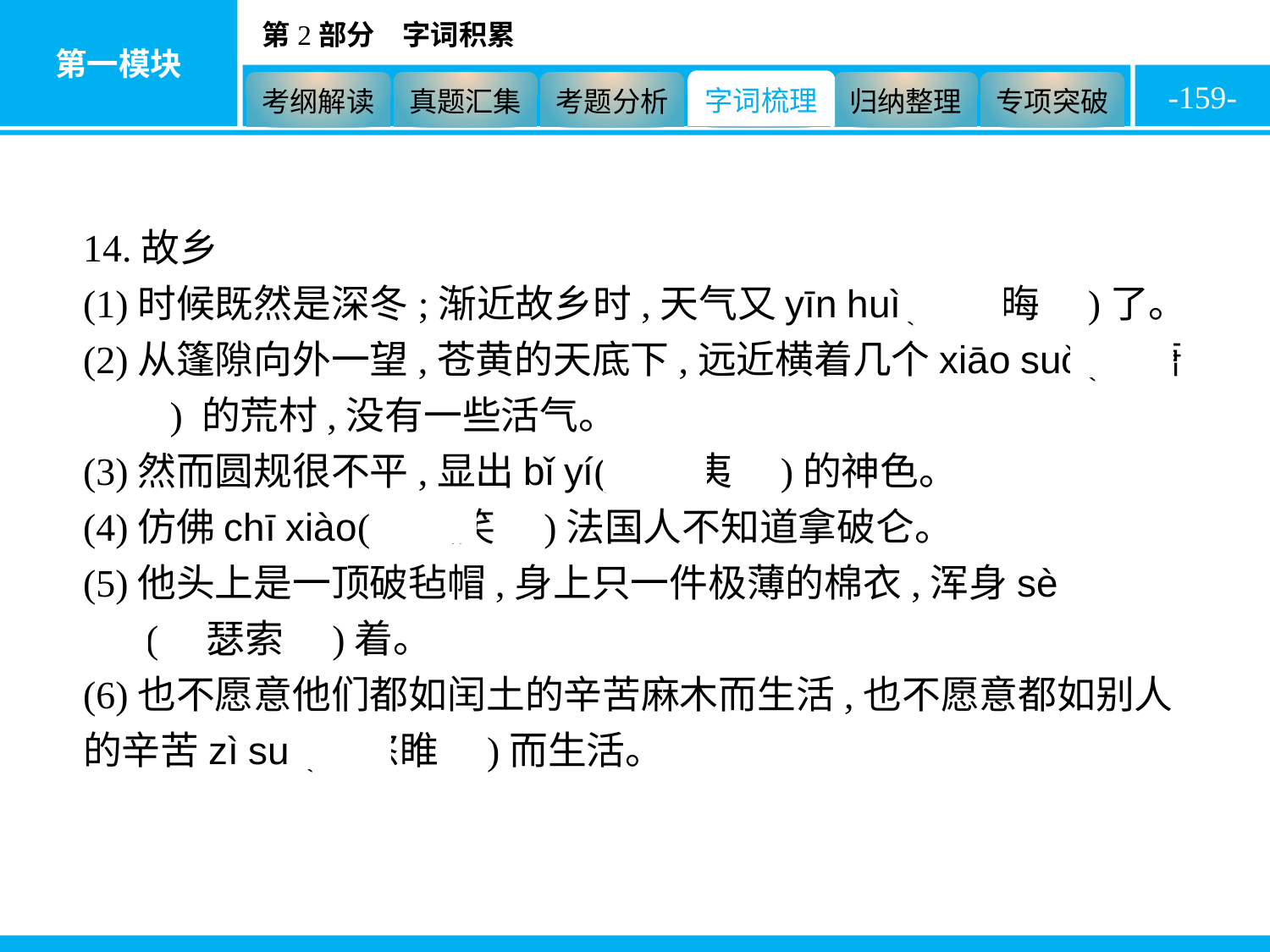

-159-
14.故乡
(1)时候既然是深冬;渐近故乡时,天气又yīn huì(　阴晦　)了。
(2)从篷隙向外一望,苍黄的天底下,远近横着几个xiāo suǒ(　萧索　) 的荒村,没有一些活气。
(3)然而圆规很不平,显出bǐ yí(　鄙夷　)的神色。
(4)仿佛chī xiào(　嗤笑　)法国人不知道拿破仑。
(5)他头上是一顶破毡帽,身上只一件极薄的棉衣,浑身sè suǒ(　瑟索　)着。
(6)也不愿意他们都如闰土的辛苦麻木而生活,也不愿意都如别人的辛苦zì suī(　恣睢　)而生活。